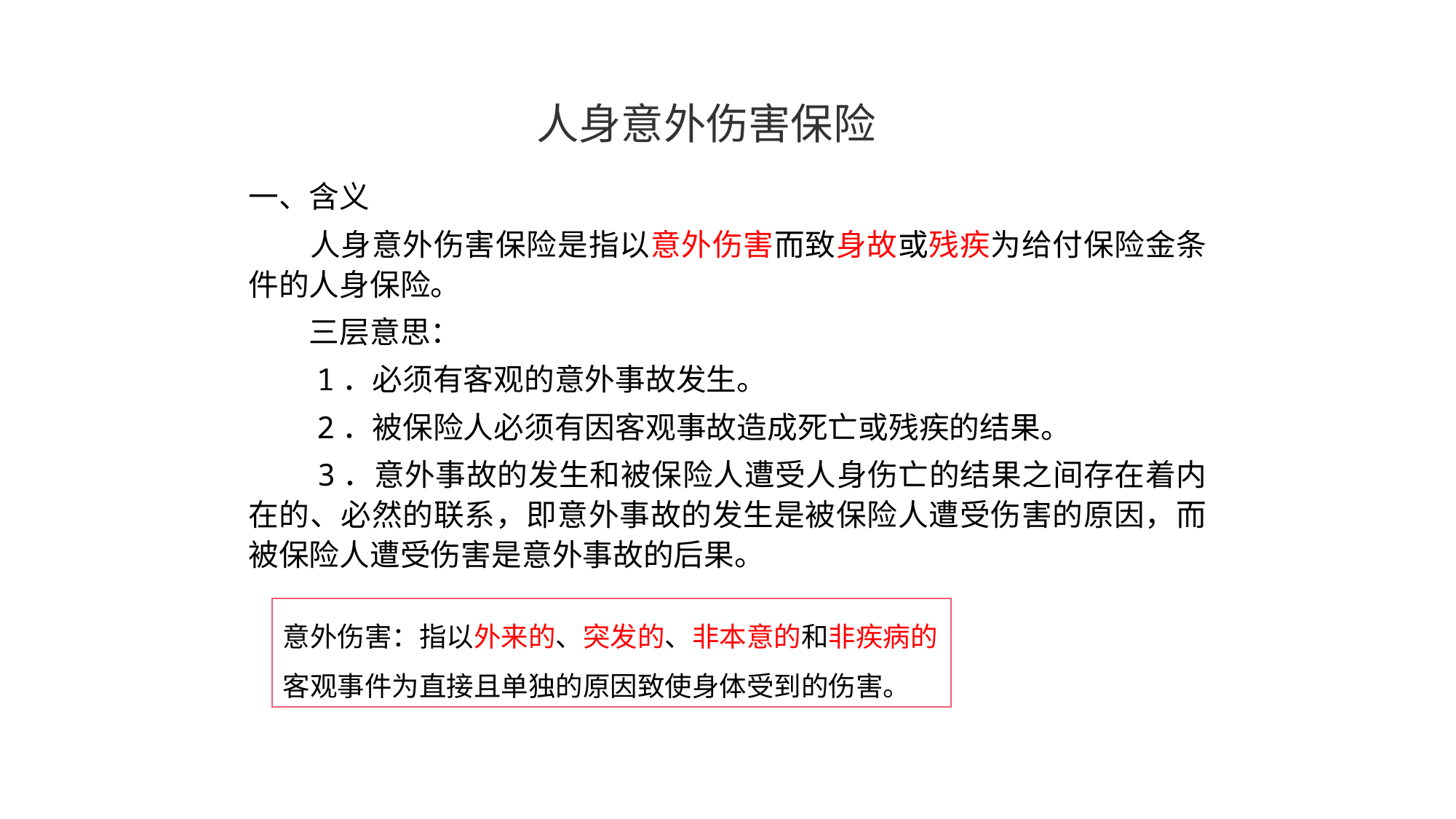

人身意外伤害保险
一、含义
　　人身意外伤害保险是指以意外伤害而致身故或残疾为给付保险金条件的人身保险。
　　三层意思：
　　1．必须有客观的意外事故发生。
　　2．被保险人必须有因客观事故造成死亡或残疾的结果。
　　3．意外事故的发生和被保险人遭受人身伤亡的结果之间存在着内在的、必然的联系，即意外事故的发生是被保险人遭受伤害的原因，而被保险人遭受伤害是意外事故的后果。
意外伤害：指以外来的、突发的、非本意的和非疾病的客观事件为直接且单独的原因致使身体受到的伤害。